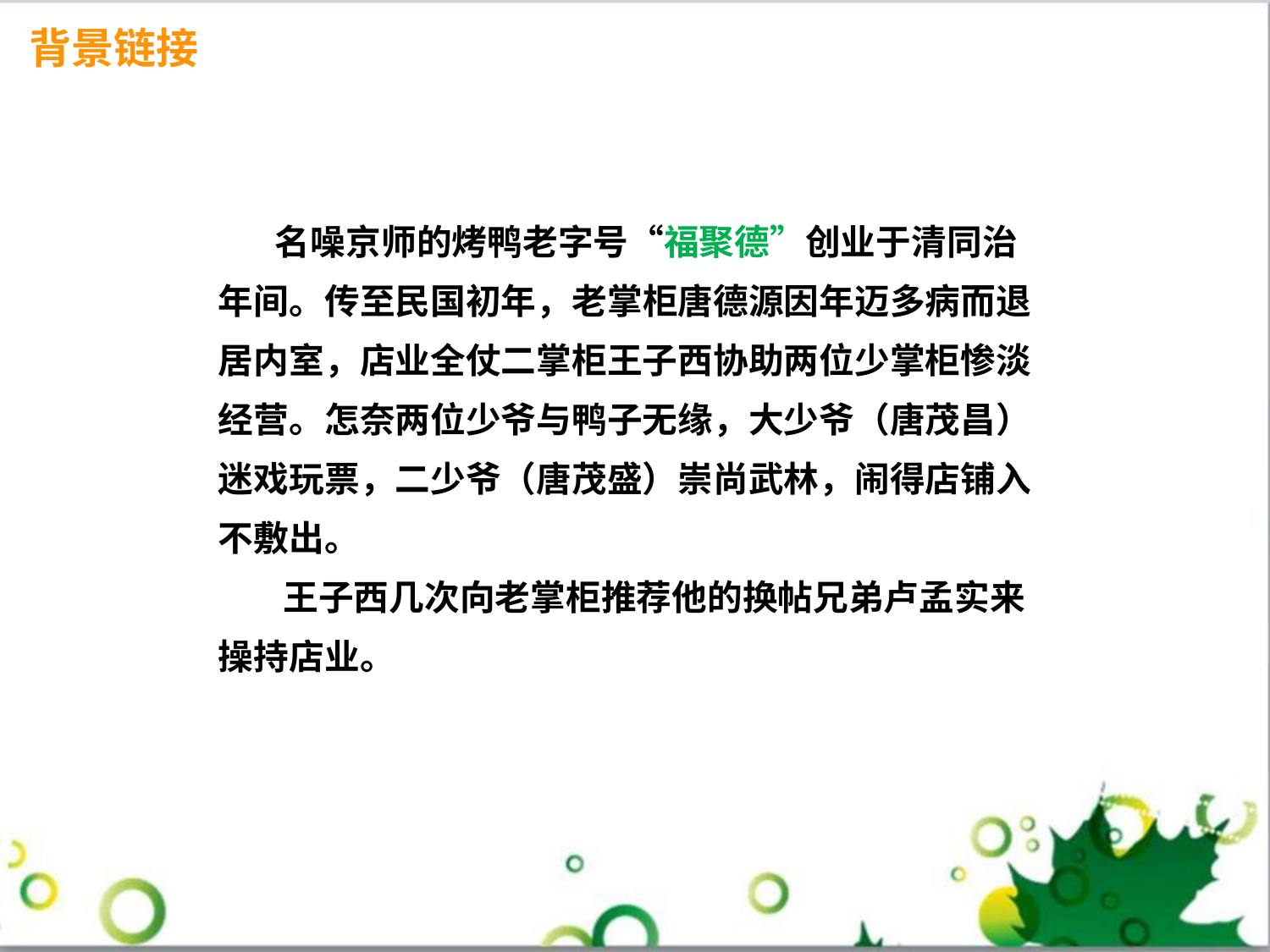

背景链接
      名噪京师的烤鸭老字号“福聚德”创业于清同治年间。传至民国初年，老掌柜唐德源因年迈多病而退居内室，店业全仗二掌柜王子西协助两位少掌柜惨淡经营。怎奈两位少爷与鸭子无缘，大少爷（唐茂昌）迷戏玩票，二少爷（唐茂盛）崇尚武林，闹得店铺入不敷出。
       王子西几次向老掌柜推荐他的换帖兄弟卢孟实来操持店业。